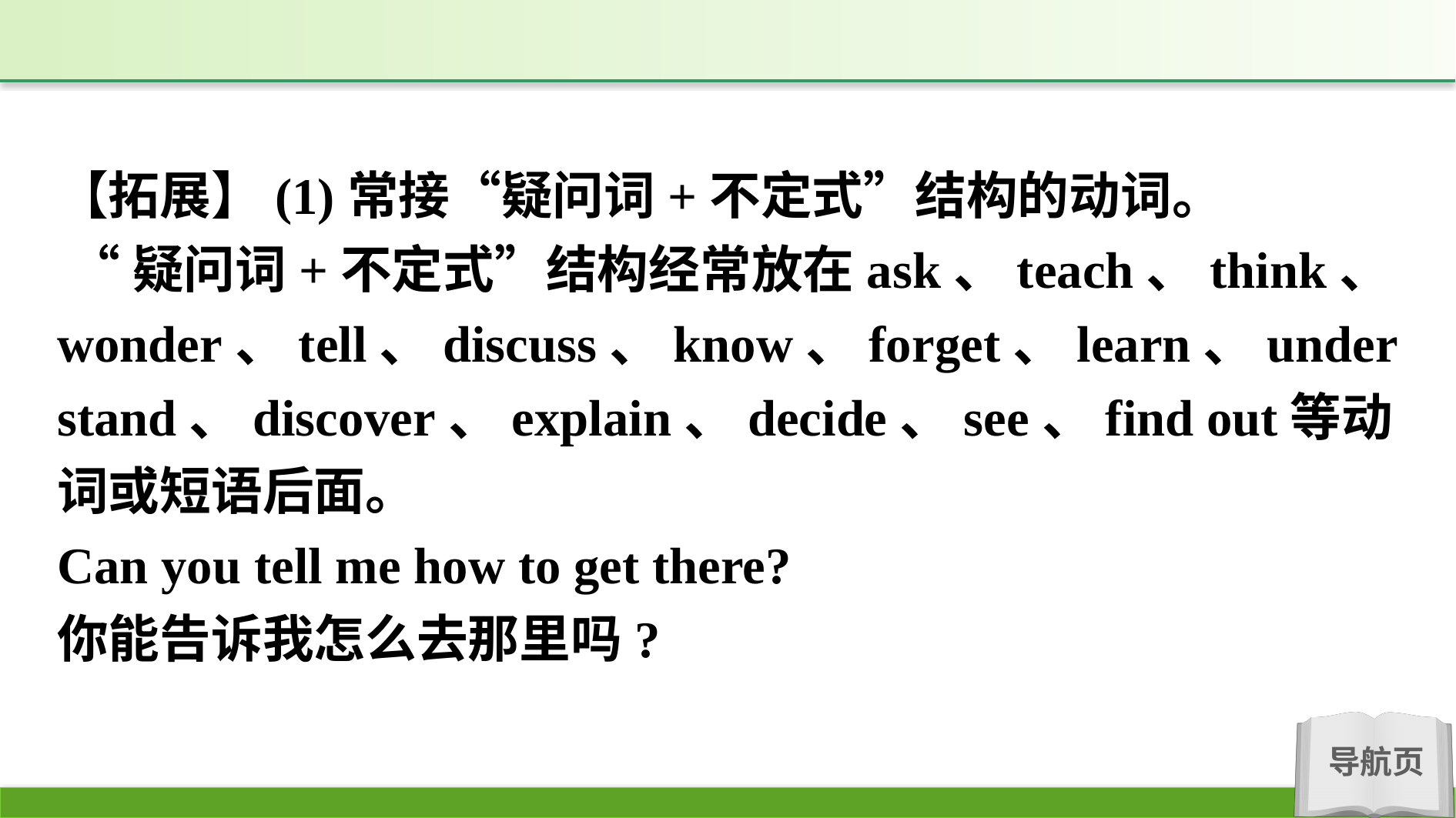

【拓展】(1)常接“疑问词+不定式”结构的动词。
 “疑问词+不定式”结构经常放在ask、teach、think、wonder、tell、discuss、know、forget、learn、understand、discover、explain、decide、see、find out等动词或短语后面。
Can you tell me how to get there?
你能告诉我怎么去那里吗?